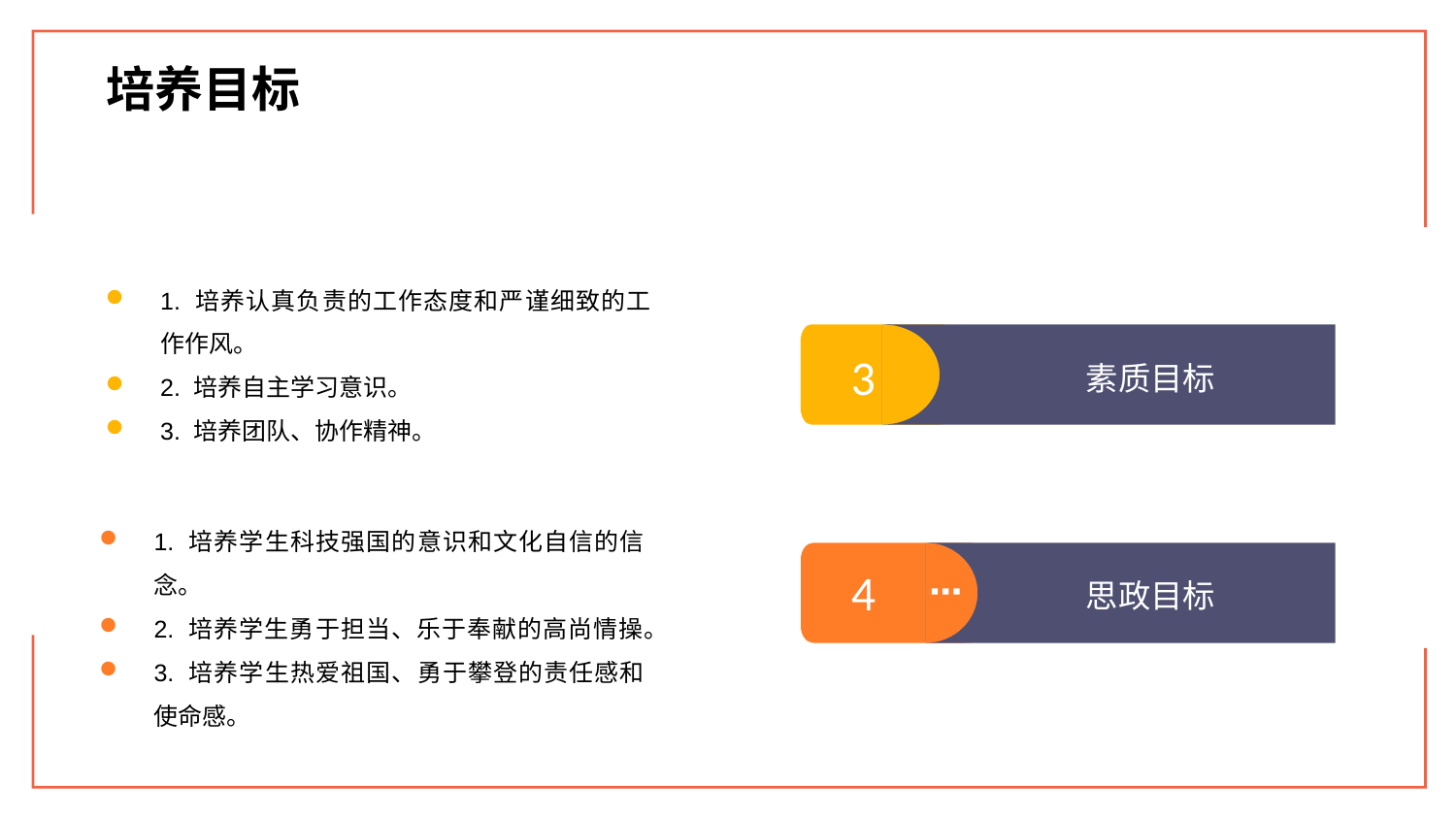

培养目标
1. 培养认真负责的工作态度和严谨细致的工作作风。
2. 培养自主学习意识。
3. 培养团队、协作精神。

3
素质目标
1. 培养学生科技强国的意识和文化自信的信念。
2. 培养学生勇于担当、乐于奉献的高尚情操。
3. 培养学生热爱祖国、勇于攀登的责任感和使命感。

4
思政目标